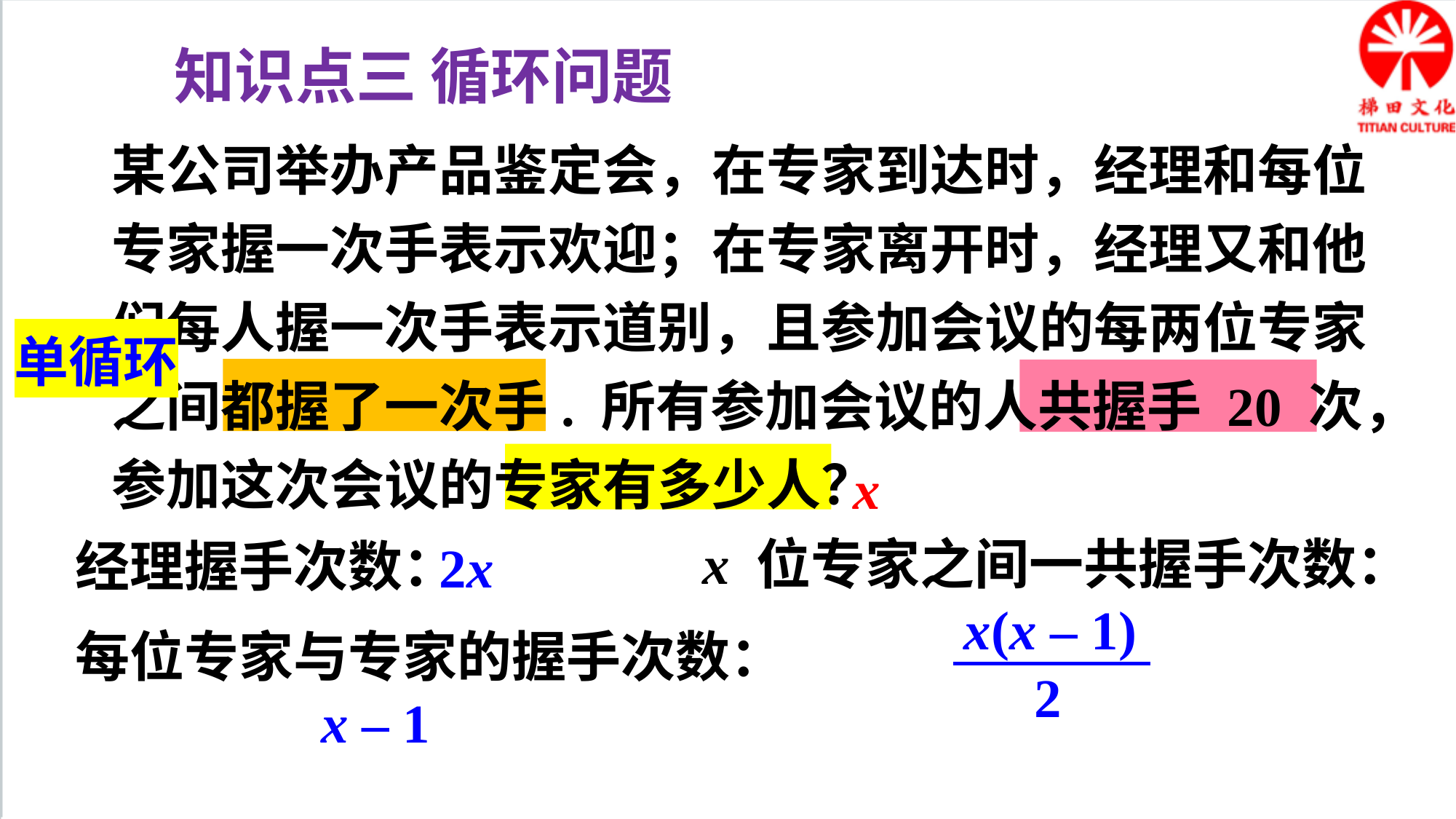

知识点三 循环问题
某公司举办产品鉴定会，在专家到达时，经理和每位专家握一次手表示欢迎；在专家离开时，经理又和他们每人握一次手表示道别，且参加会议的每两位专家之间都握了一次手. 所有参加会议的人共握手 20 次，参加这次会议的专家有多少人？
单循环

x
x 位专家之间一共握手次数：
经理握手次数：
2x
x(x – 1)
每位专家与专家的握手次数：
2
x – 1